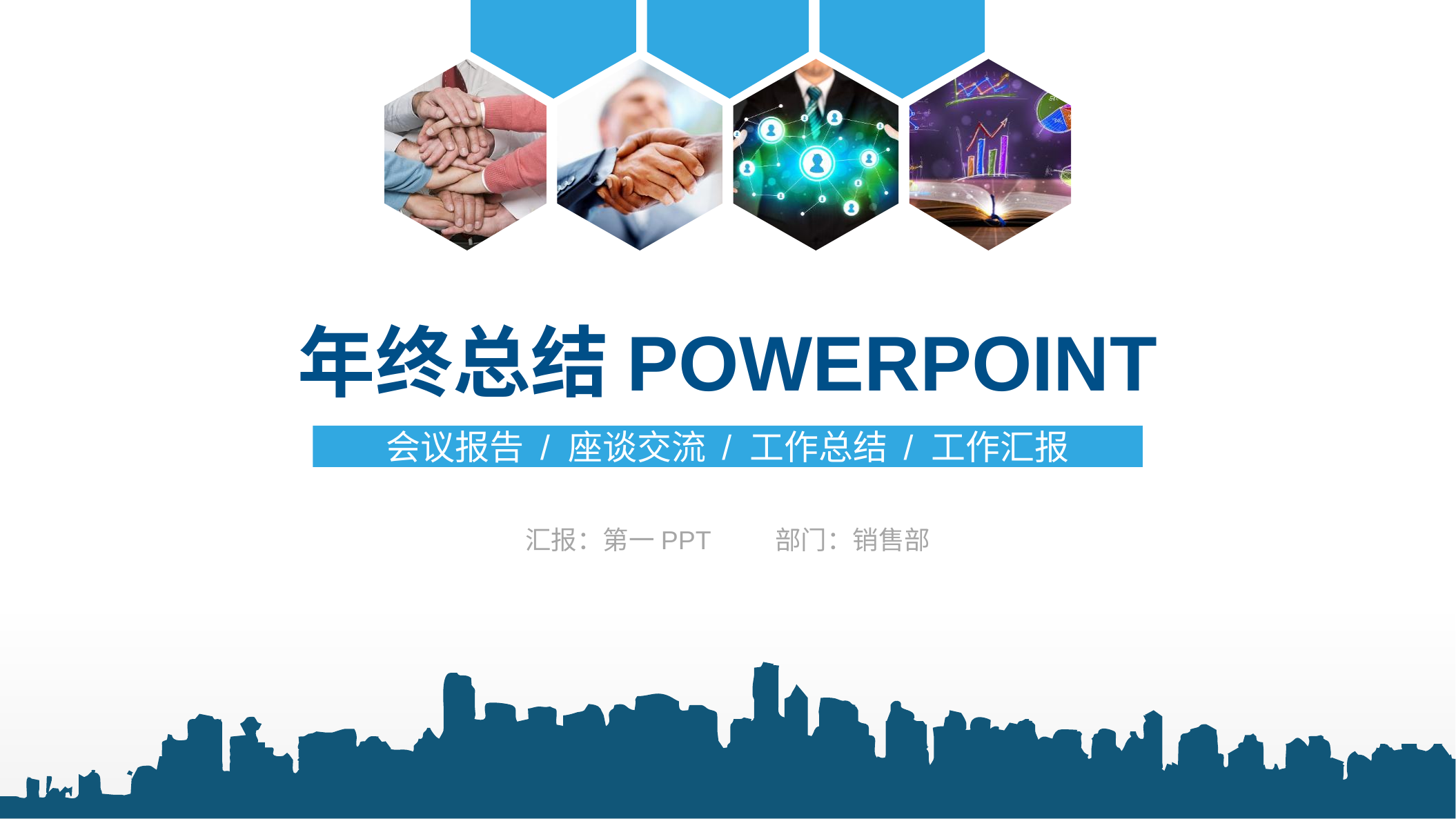

年终总结POWERPOINT
会议报告 / 座谈交流 / 工作总结 / 工作汇报
汇报：第一PPT        部门：销售部